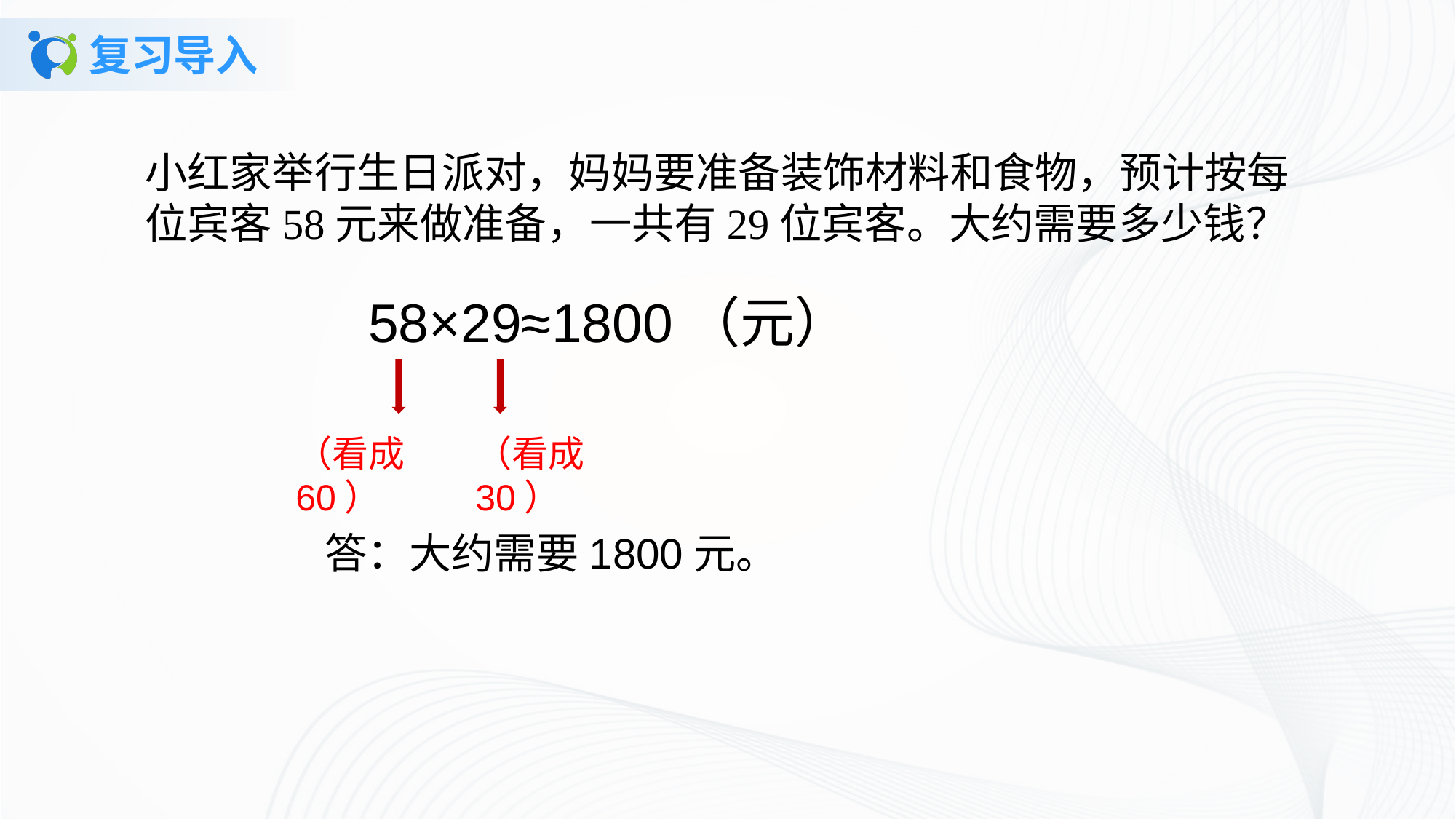

# 复习导入
小红家举行生日派对，妈妈要准备装饰材料和食物，预计按每位宾客58元来做准备，一共有29位宾客。大约需要多少钱？
58×29≈1800（元）

（看成60）
（看成30）
答：大约需要1800元。